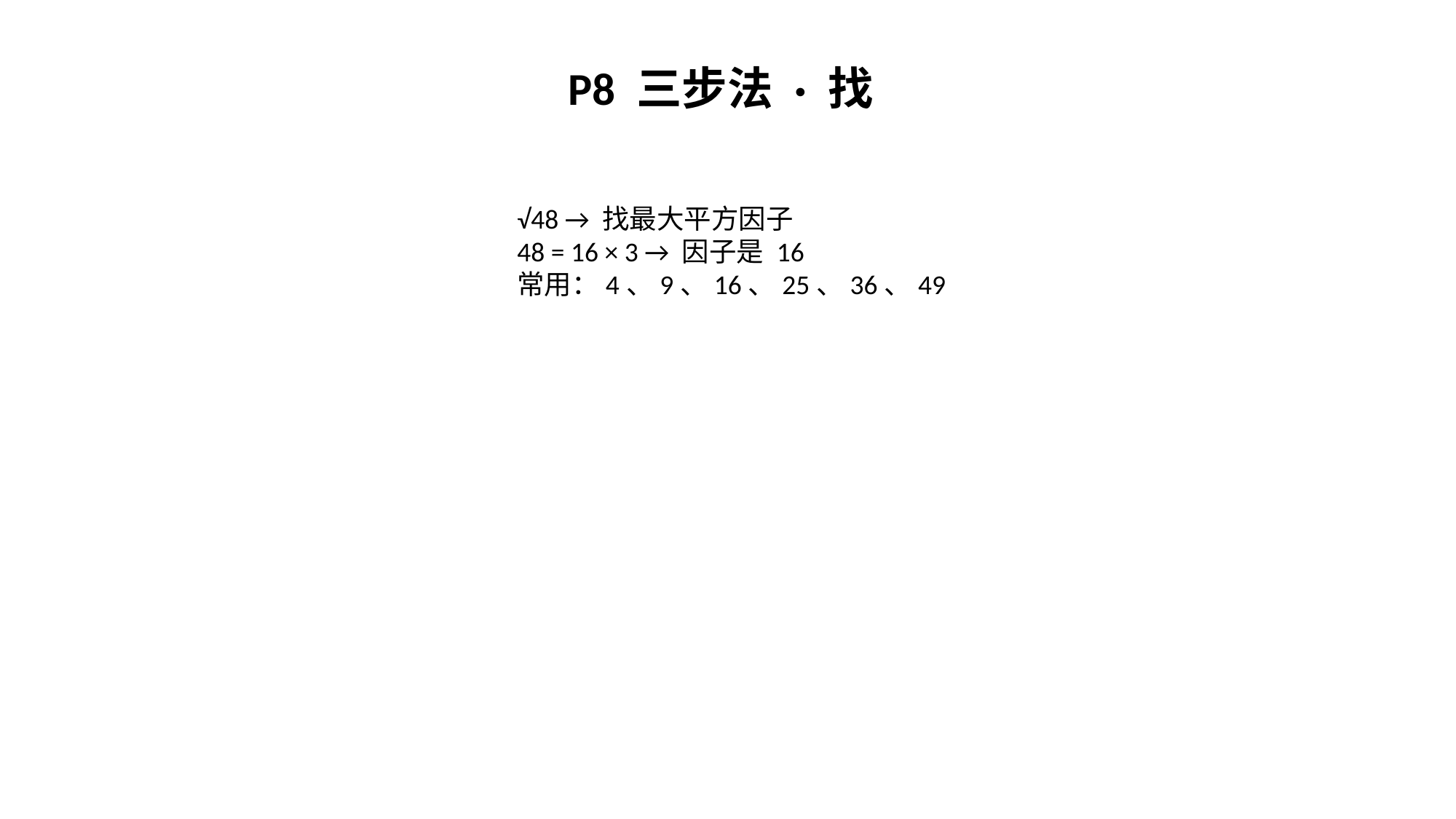

P8 三步法 · 找
√48 → 找最大平方因子
48 = 16 × 3 → 因子是 16
常用：4、9、16、25、36、49